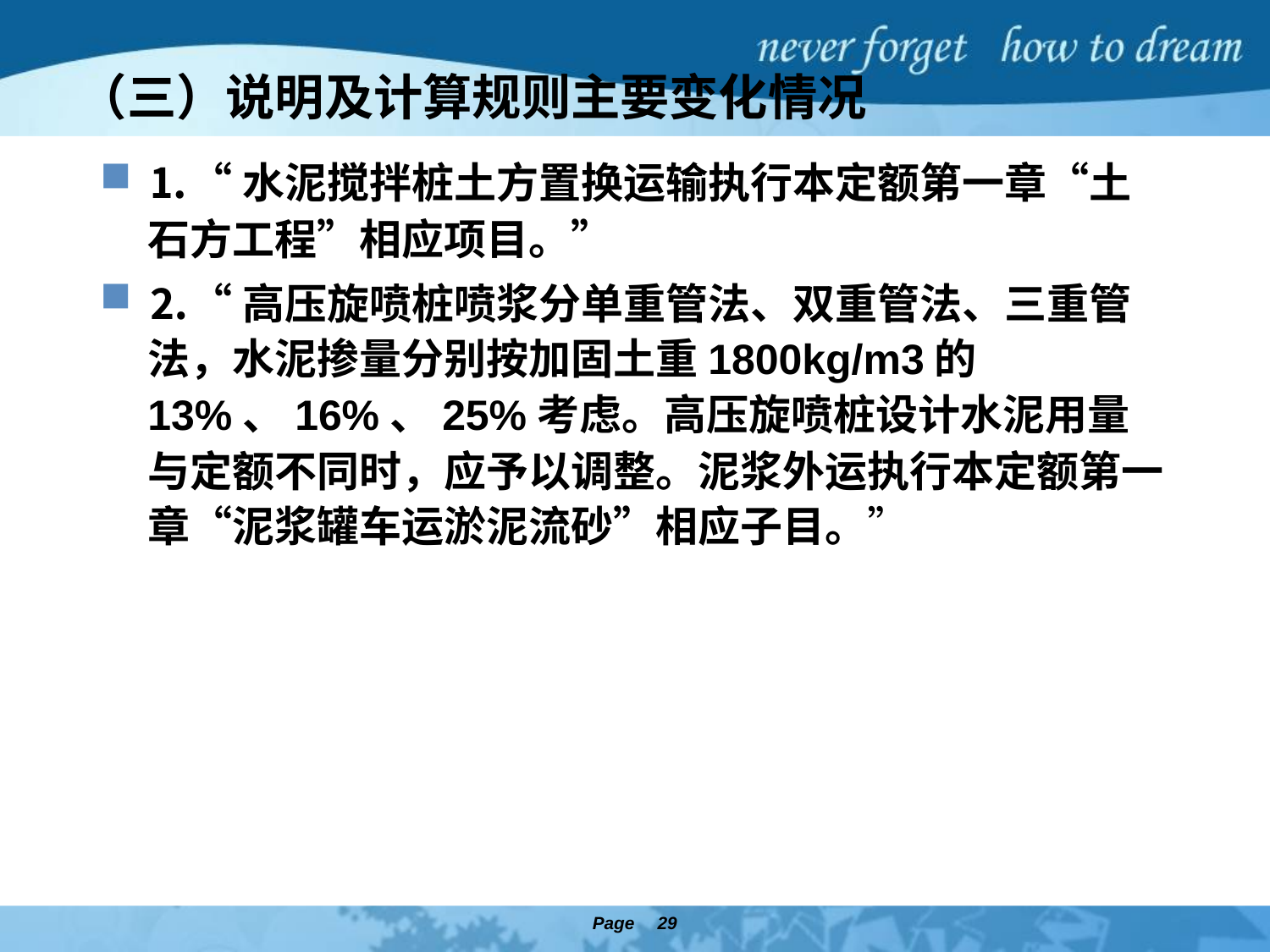

# （三）说明及计算规则主要变化情况
⒈“水泥搅拌桩土方置换运输执行本定额第一章“土石方工程”相应项目。”
⒉“高压旋喷桩喷浆分单重管法、双重管法、三重管法，水泥掺量分别按加固土重1800kg/m3的13%、16%、25%考虑。高压旋喷桩设计水泥用量与定额不同时，应予以调整。泥浆外运执行本定额第一章“泥浆罐车运淤泥流砂”相应子目。”